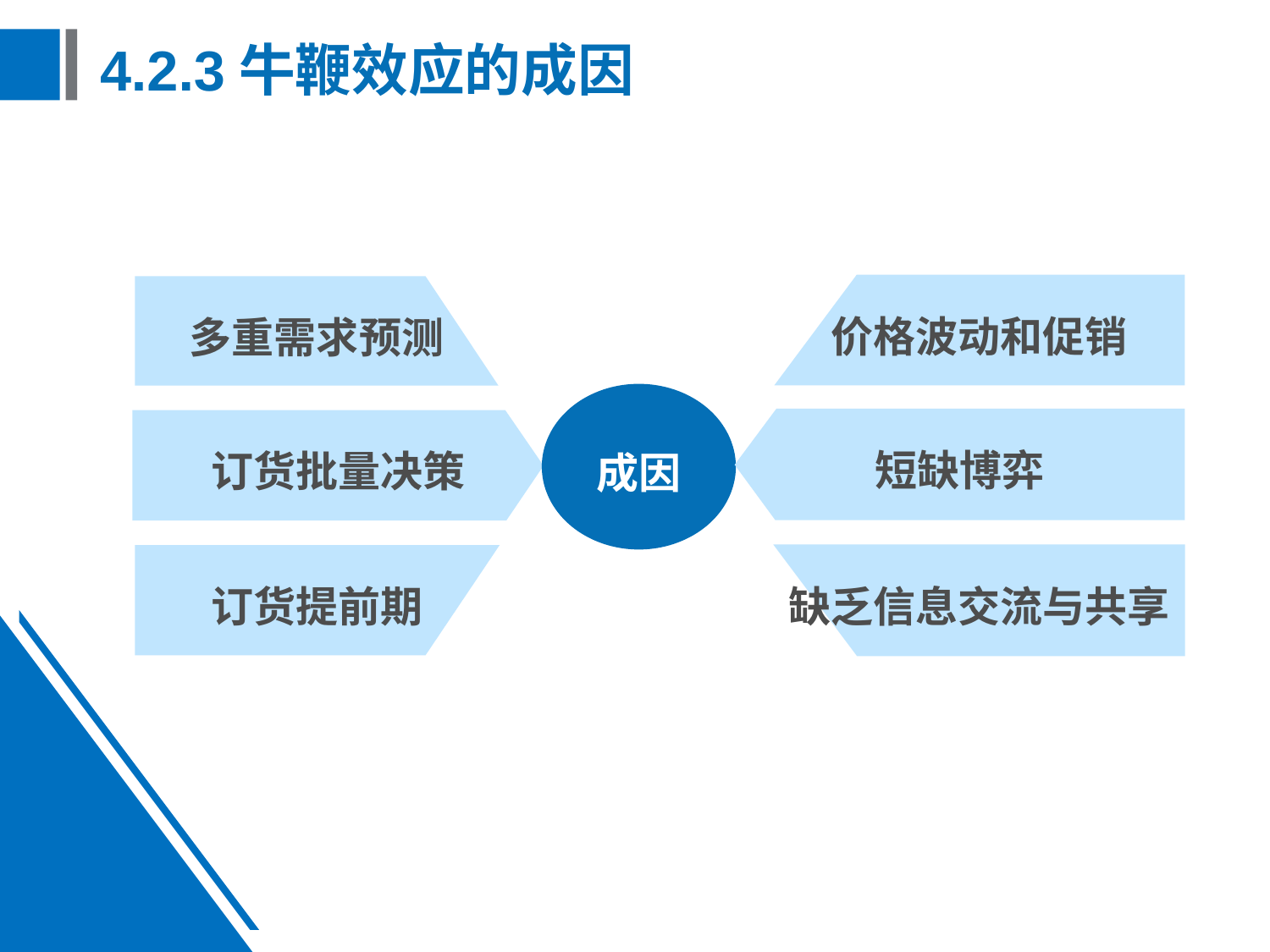

# 4.2.3牛鞭效应的成因
价格波动和促销
多重需求预测
成因
短缺博弈
订货批量决策
缺乏信息交流与共享
订货提前期